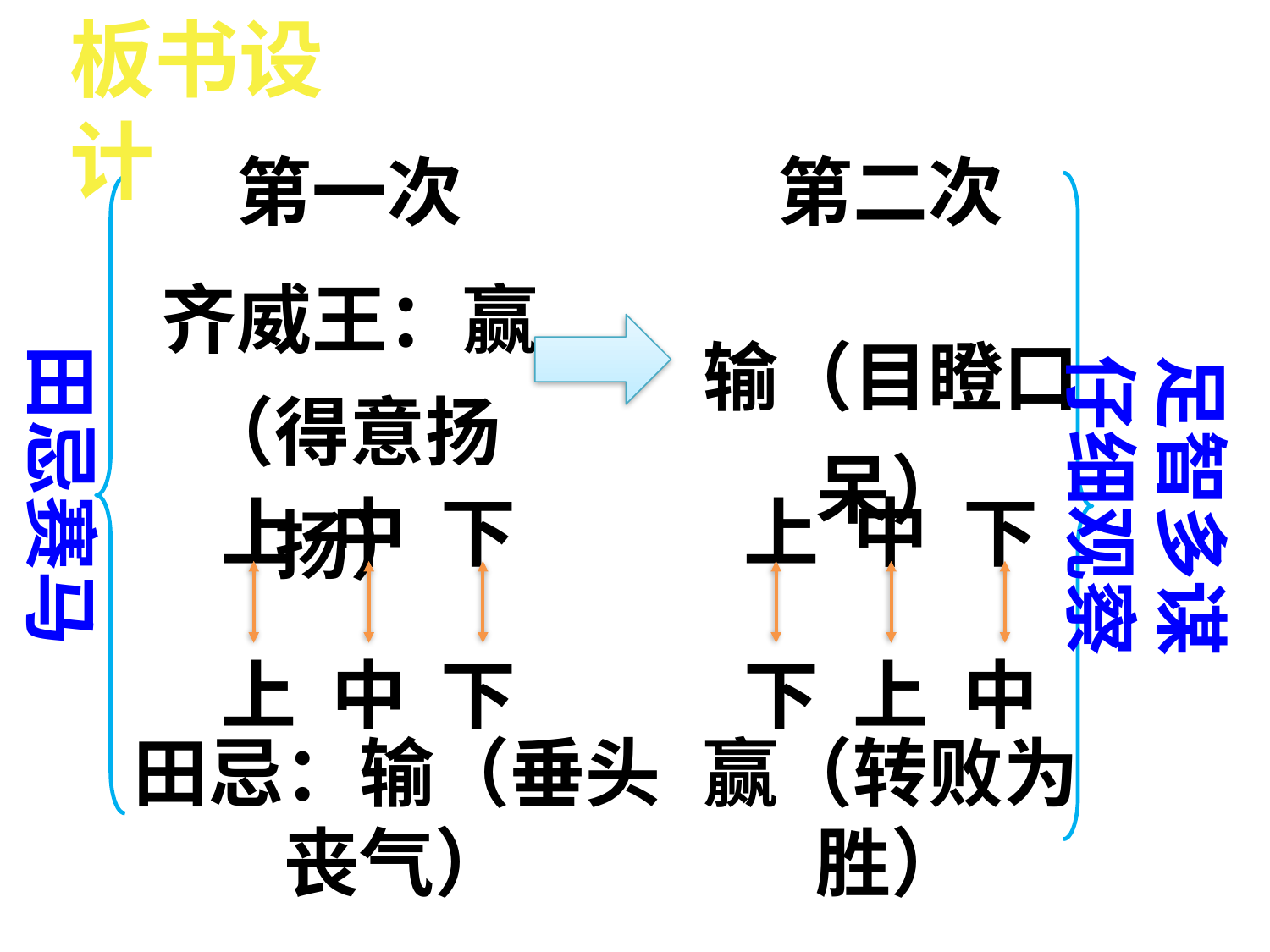

板书设计
第一次
第二次

齐威王：赢
（得意扬扬）
输（目瞪口呆）
田忌赛马

足智多谋
仔细观察
上  中  下
上  中  下
上  中  下
下  上  中
赢（转败为胜）
田忌：输（垂头丧气）